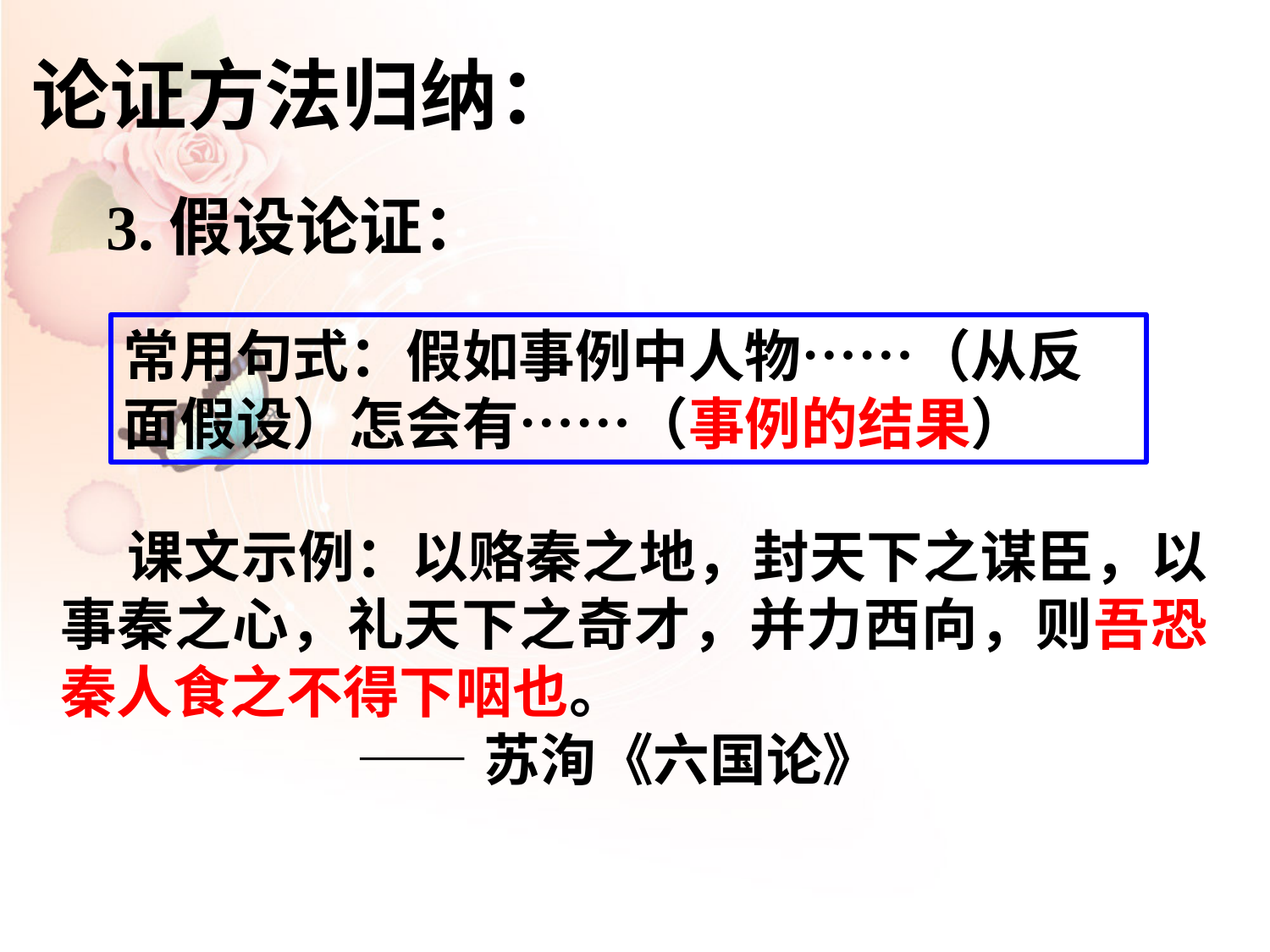

论证方法归纳：
3.假设论证：
常用句式：假如事例中人物……（从反面假设）怎会有……（事例的结果）
    课文示例：以赂秦之地，封天下之谋臣，以事秦之心，礼天下之奇才，并力西向，则吾恐秦人食之不得下咽也。
                       ——苏洵《六国论》